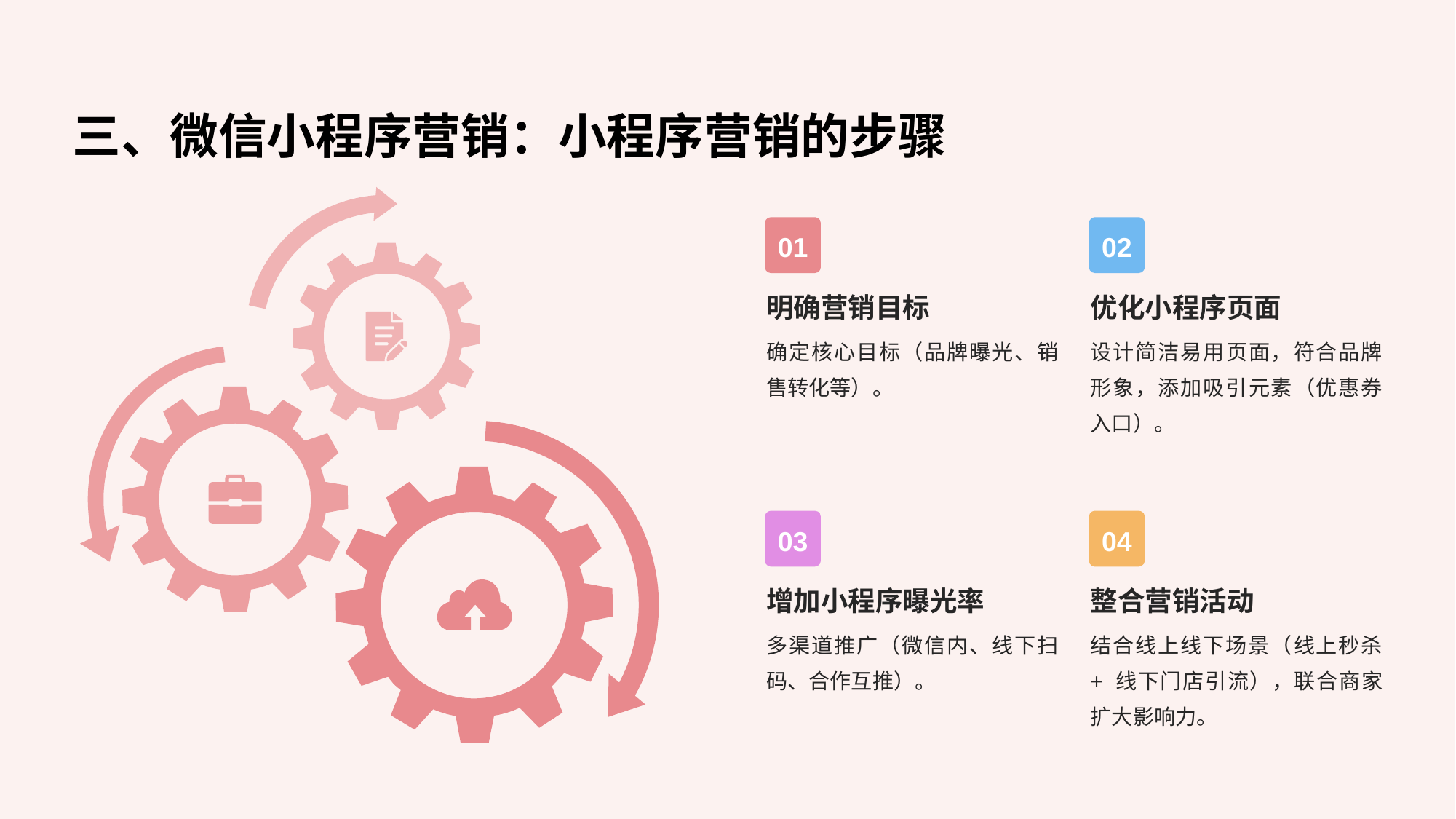

# 三、微信小程序营销：小程序营销的步骤

01
02

明确营销目标
优化小程序页面

确定核心目标（品牌曝光、销售转化等）。
设计简洁易用页面，符合品牌形象，添加吸引元素（优惠券入口）。

03
04
增加小程序曝光率
整合营销活动

多渠道推广（微信内、线下扫码、合作互推）。
结合线上线下场景（线上秒杀 + 线下门店引流），联合商家扩大影响力。